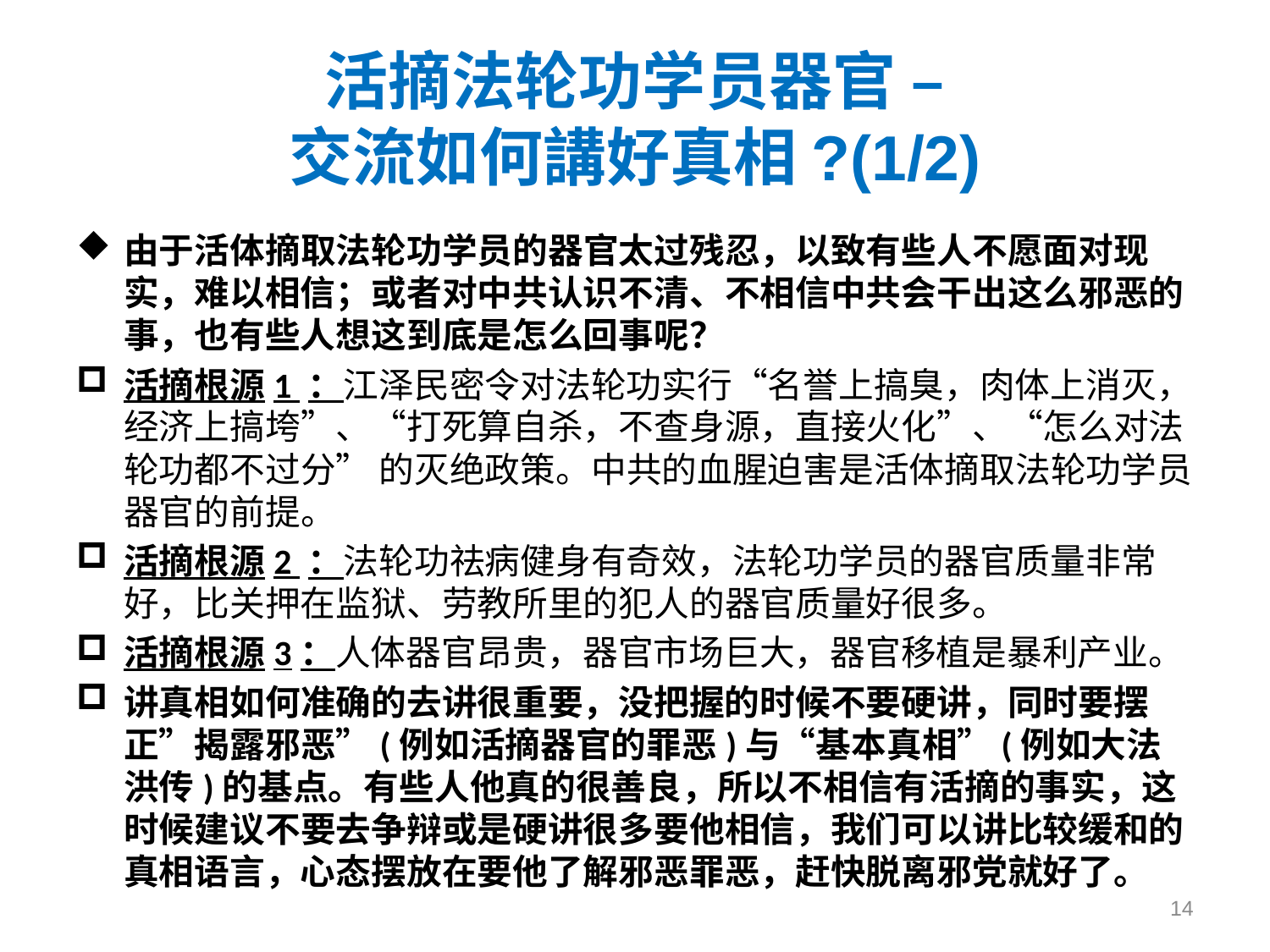

# 活摘法轮功学员器官 – 交流如何講好真相?(1/2)
由于活体摘取法轮功学员的器官太过残忍，以致有些人不愿面对现实，难以相信；或者对中共认识不清、不相信中共会干出这么邪恶的事，也有些人想这到底是怎么回事呢？
活摘根源1 ：江泽民密令对法轮功实行“名誉上搞臭，肉体上消灭，经济上搞垮”、“打死算自杀，不查身源，直接火化”、“怎么对法轮功都不过分” 的灭绝政策。中共的血腥迫害是活体摘取法轮功学员器官的前提。
活摘根源2 ：法轮功祛病健身有奇效，法轮功学员的器官质量非常好，比关押在监狱、劳教所里的犯人的器官质量好很多。
活摘根源3：人体器官昂贵，器官市场巨大，器官移植是暴利产业。
讲真相如何准确的去讲很重要，没把握的时候不要硬讲，同时要摆正”揭露邪恶”(例如活摘器官的罪恶)与“基本真相”(例如大法洪传)的基点。有些人他真的很善良，所以不相信有活摘的事实，这时候建议不要去争辩或是硬讲很多要他相信，我们可以讲比较缓和的真相语言，心态摆放在要他了解邪恶罪恶，赶快脱离邪党就好了。
14